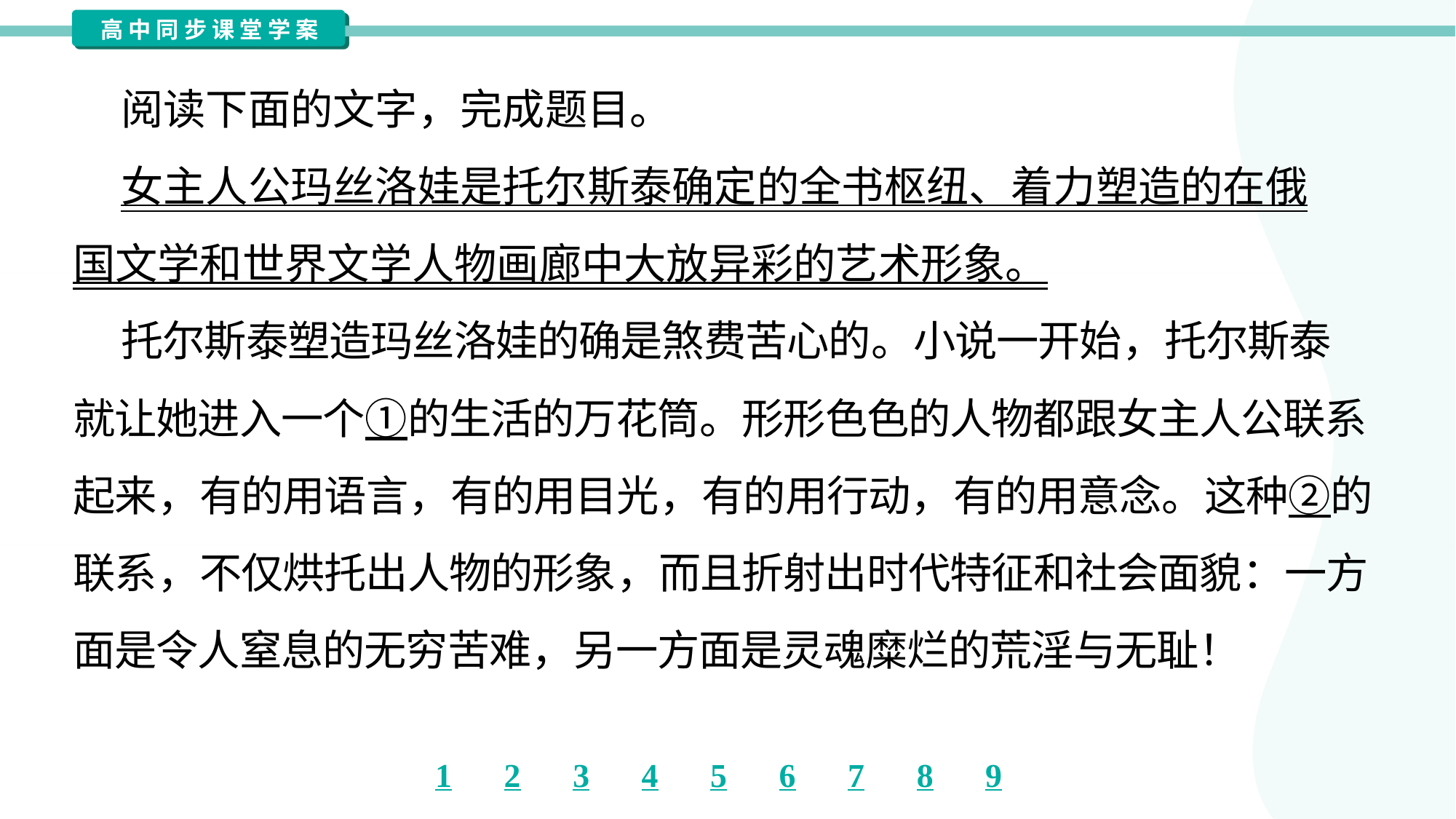

阅读下面的文字，完成题目。
    女主人公玛丝洛娃是托尔斯泰确定的全书枢纽、着力塑造的在俄
国文学和世界文学人物画廊中大放异彩的艺术形象。
    托尔斯泰塑造玛丝洛娃的确是煞费苦心的。小说一开始，托尔斯泰
就让她进入一个①的生活的万花筒。形形色色的人物都跟女主人公联系
起来，有的用语言，有的用目光，有的用行动，有的用意念。这种②的
联系，不仅烘托出人物的形象，而且折射出时代特征和社会面貌：一方
面是令人窒息的无穷苦难，另一方面是灵魂糜烂的荒淫与无耻！